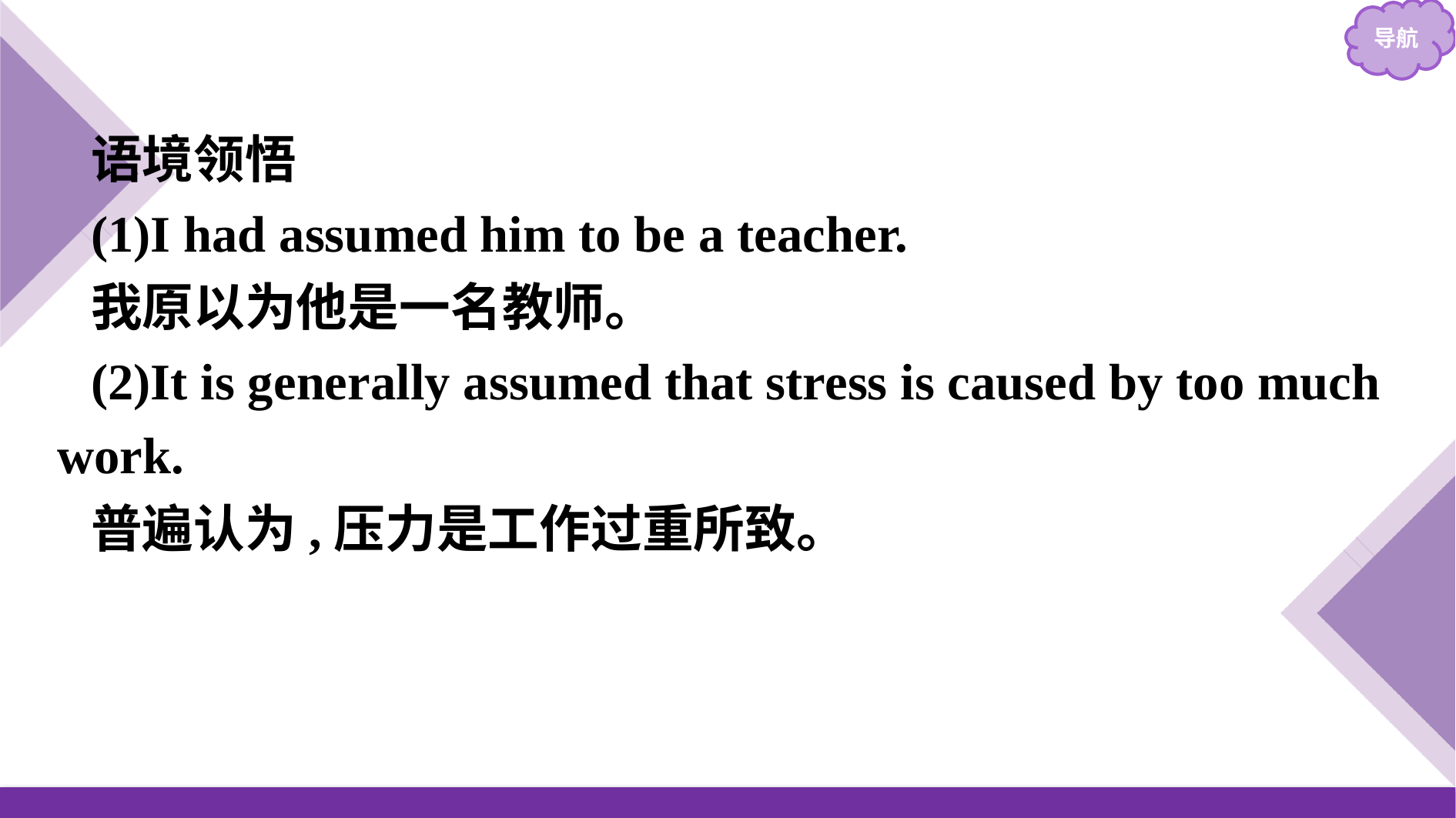

语境领悟
(1)I had assumed him to be a teacher.
我原以为他是一名教师。
(2)It is generally assumed that stress is caused by too much work.
普遍认为,压力是工作过重所致。